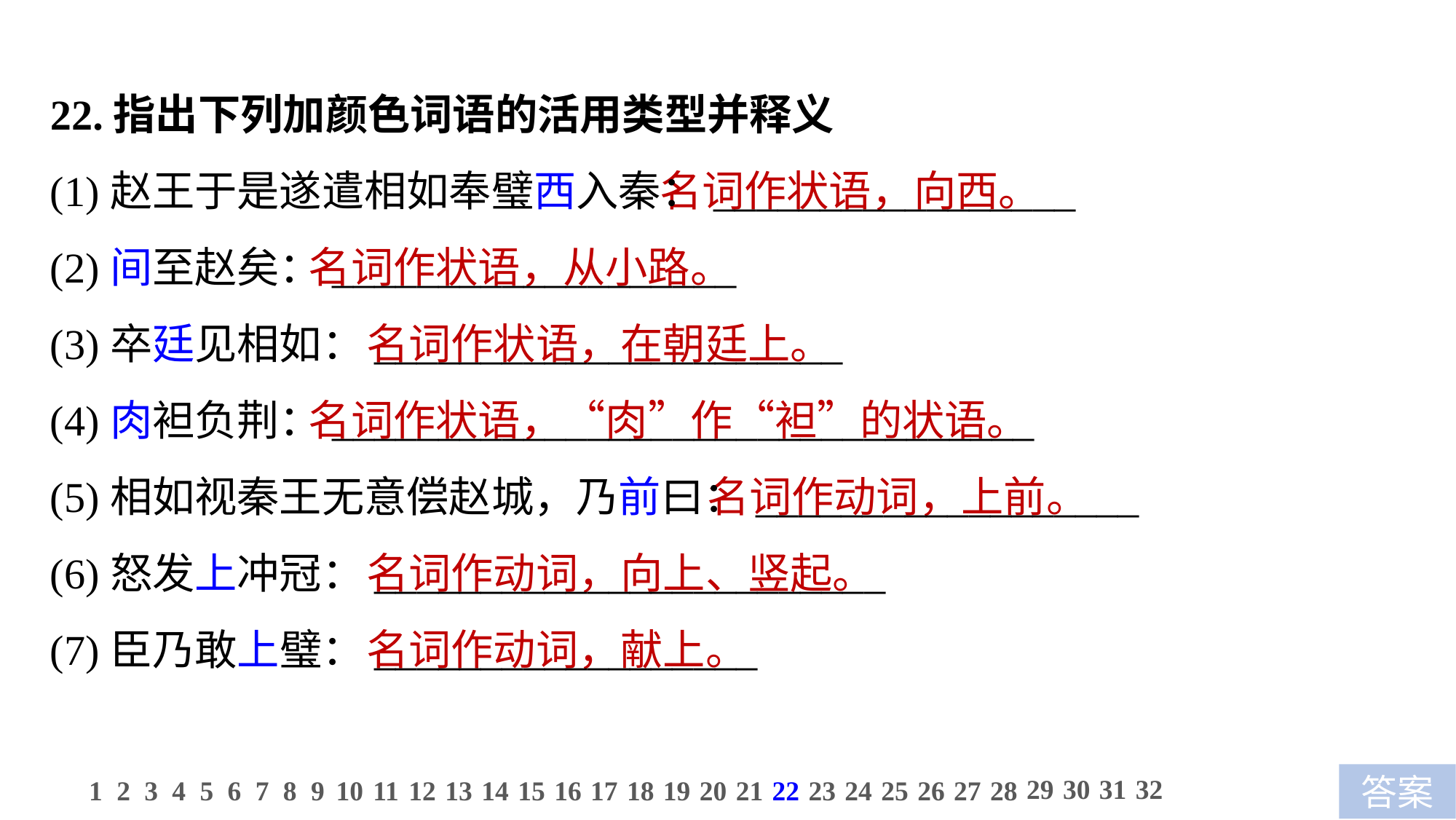

22.指出下列加颜色词语的活用类型并释义
(1)赵王于是遂遣相如奉璧西入秦：_________________
(2)间至赵矣：___________________
(3)卒廷见相如：______________________
(4)肉袒负荆：_________________________________
(5)相如视秦王无意偿赵城，乃前曰：__________________
(6)怒发上冲冠：________________________
(7)臣乃敢上璧：__________________
                                    名词作状语，向西。
名词作状语，从小路。
     名词作状语，在朝廷上。
名词作状语，“肉”作“袒”的状语。
                                         名词作动词，上前。
     名词作动词，向上、竖起。
     名词作动词，献上。
29
30
31
32
1
2
3
4
5
6
7
8
9
10
11
12
13
14
15
16
17
18
19
20
21
22
23
24
25
26
27
28
答案